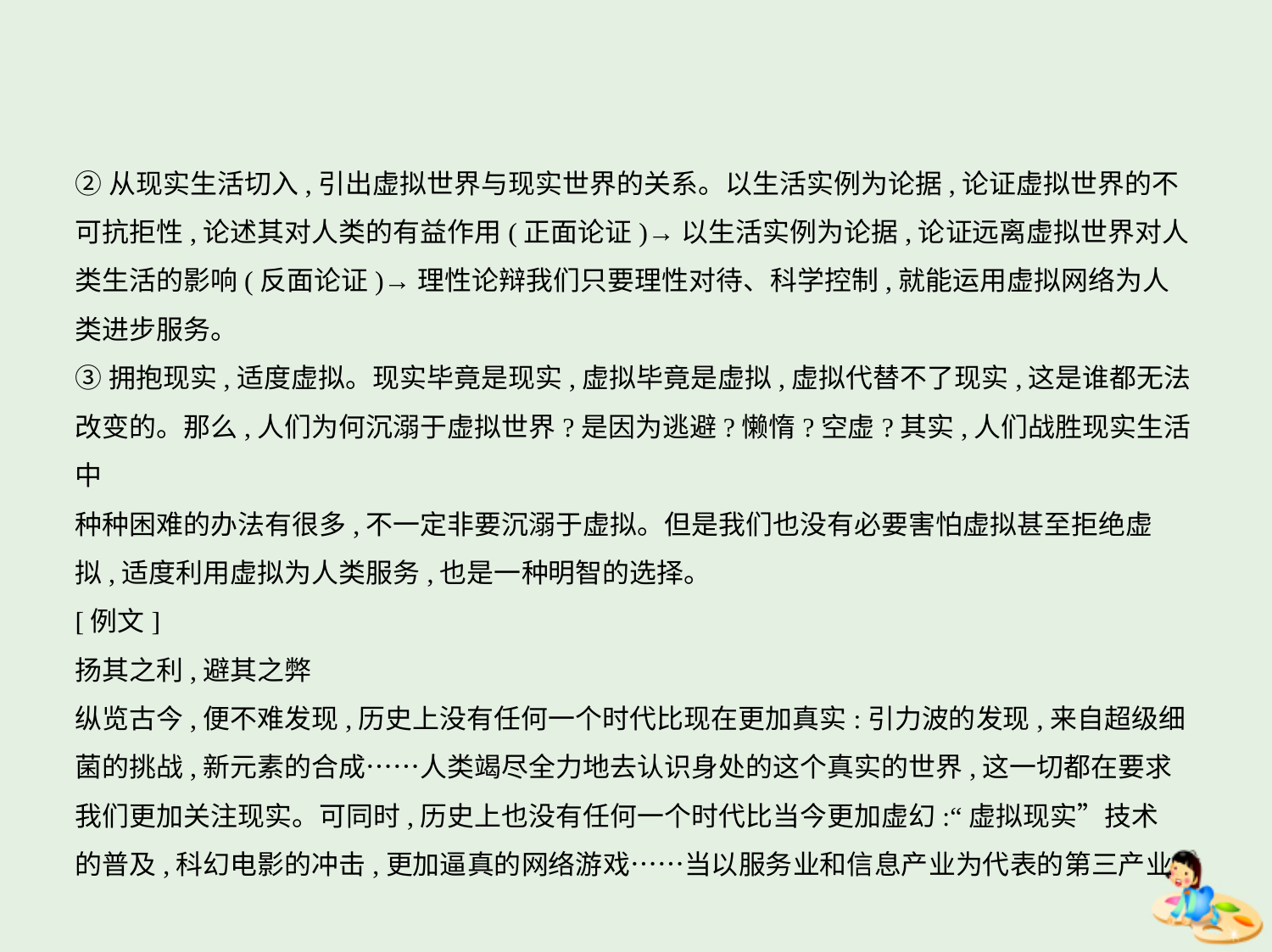

②从现实生活切入,引出虚拟世界与现实世界的关系。以生活实例为论据,论证虚拟世界的不
可抗拒性,论述其对人类的有益作用(正面论证)→以生活实例为论据,论证远离虚拟世界对人
类生活的影响(反面论证)→理性论辩我们只要理性对待、科学控制,就能运用虚拟网络为人
类进步服务。
③拥抱现实,适度虚拟。现实毕竟是现实,虚拟毕竟是虚拟,虚拟代替不了现实,这是谁都无法
改变的。那么,人们为何沉溺于虚拟世界?是因为逃避?懒惰?空虚?其实,人们战胜现实生活中
种种困难的办法有很多,不一定非要沉溺于虚拟。但是我们也没有必要害怕虚拟甚至拒绝虚
拟,适度利用虚拟为人类服务,也是一种明智的选择。
[例文]
扬其之利,避其之弊
纵览古今,便不难发现,历史上没有任何一个时代比现在更加真实:引力波的发现,来自超级细
菌的挑战,新元素的合成……人类竭尽全力地去认识身处的这个真实的世界,这一切都在要求
我们更加关注现实。可同时,历史上也没有任何一个时代比当今更加虚幻:“虚拟现实”技术
的普及,科幻电影的冲击,更加逼真的网络游戏……当以服务业和信息产业为代表的第三产业